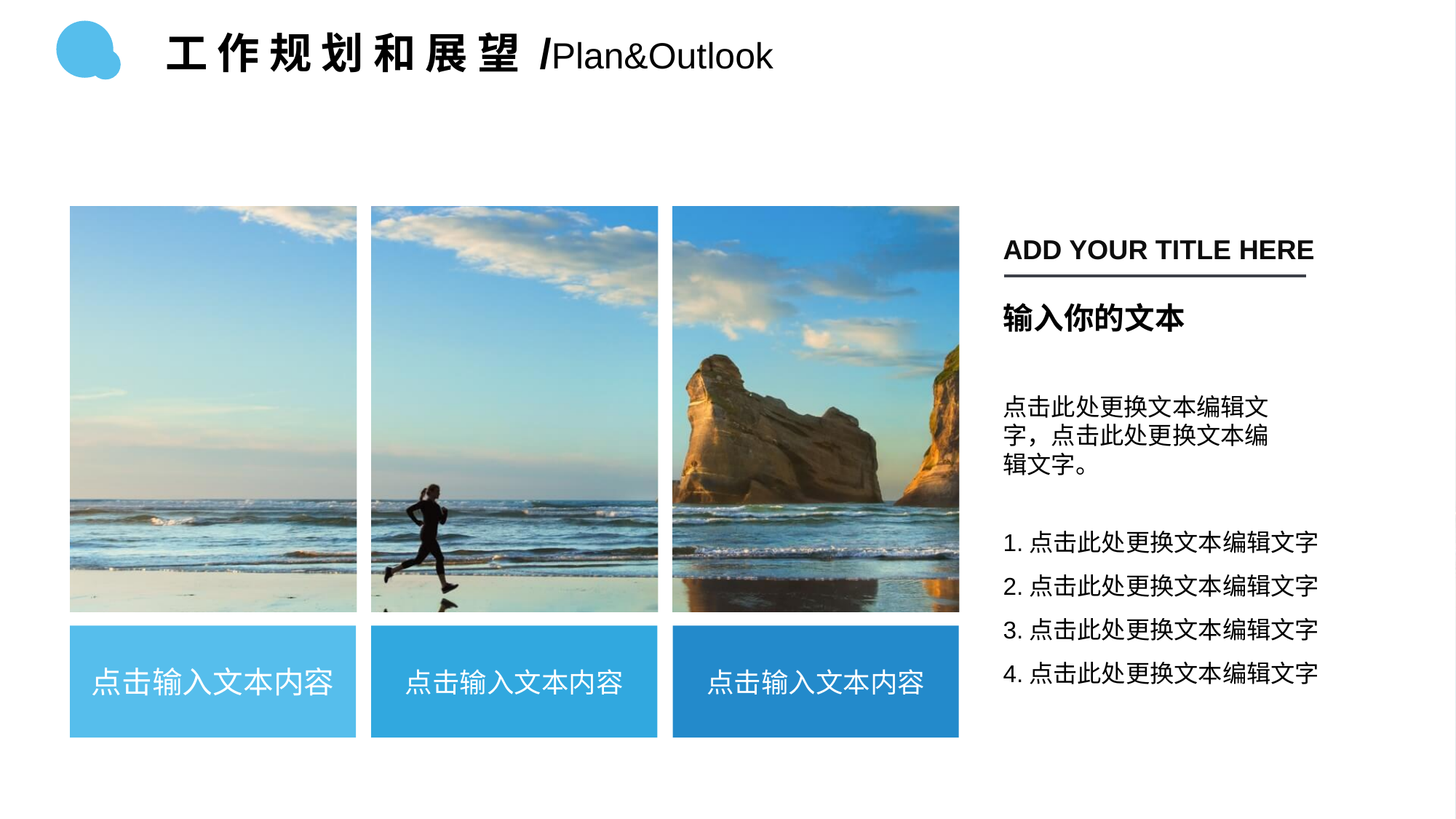

工 作 规 划 和 展 望 /Plan&Outlook

ADD YOUR TITLE HERE
输入你的文本
点击此处更换文本编辑文字，点击此处更换文本编辑文字。
1.点击此处更换文本编辑文字
2.点击此处更换文本编辑文字
3.点击此处更换文本编辑文字
4.点击此处更换文本编辑文字
点击输入文本内容
点击输入文本内容
点击输入文本内容